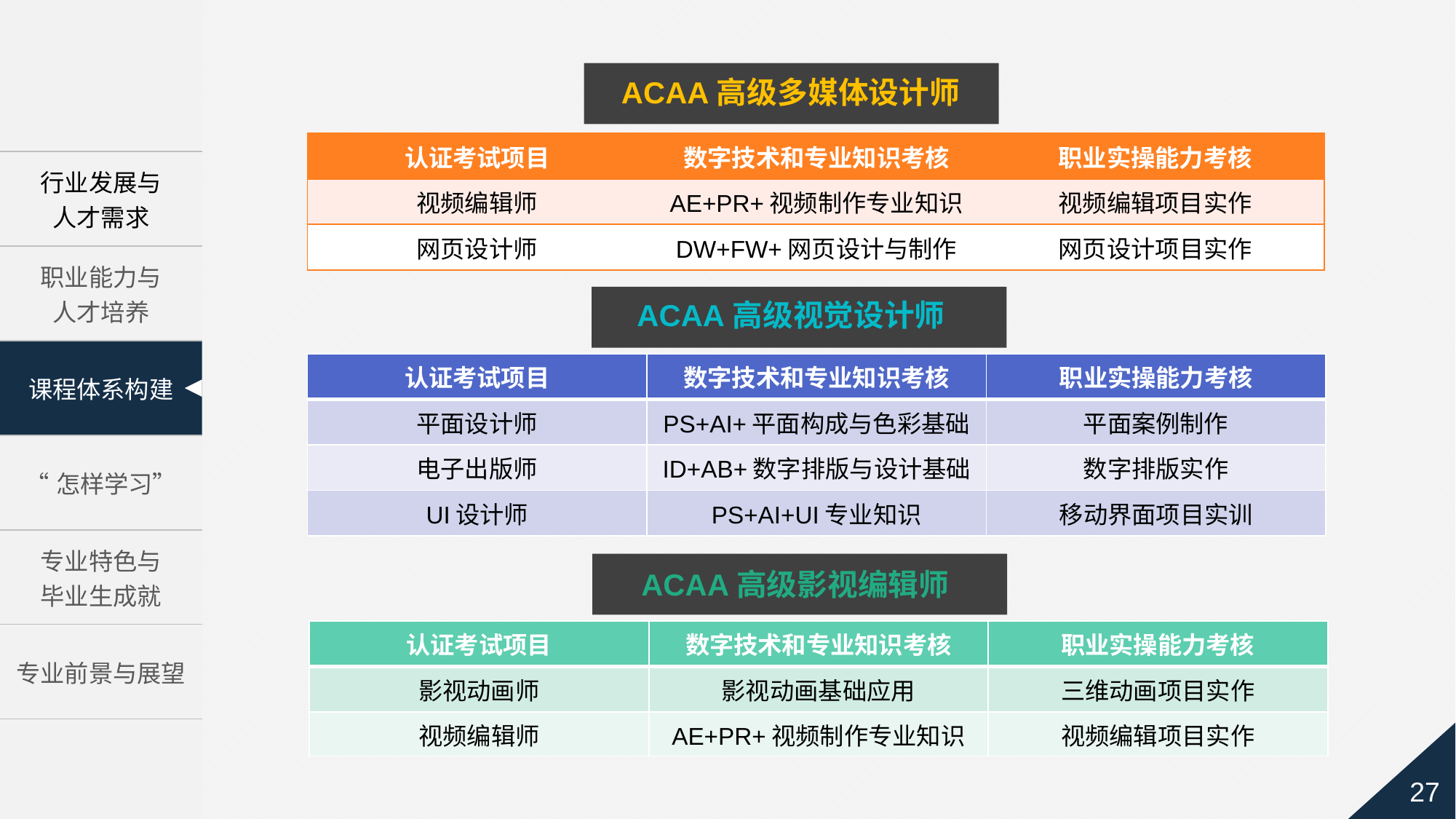

ACAA高级多媒体设计师
| 认证考试项目 | 数字技术和专业知识考核 | 职业实操能力考核 |
| --- | --- | --- |
| 视频编辑师 | AE+PR+视频制作专业知识 | 视频编辑项目实作 |
| 网页设计师 | DW+FW+网页设计与制作 | 网页设计项目实作 |

ACAA高级视觉设计师
| 认证考试项目 | 数字技术和专业知识考核 | 职业实操能力考核 |
| --- | --- | --- |
| 平面设计师 | PS+AI+平面构成与色彩基础 | 平面案例制作 |
| 电子出版师 | ID+AB+数字排版与设计基础 | 数字排版实作 |
| UI设计师 | PS+AI+UI专业知识 | 移动界面项目实训 |

ACAA高级影视编辑师
| 认证考试项目 | 数字技术和专业知识考核 | 职业实操能力考核 |
| --- | --- | --- |
| 影视动画师 | 影视动画基础应用 | 三维动画项目实作 |
| 视频编辑师 | AE+PR+视频制作专业知识 | 视频编辑项目实作 |